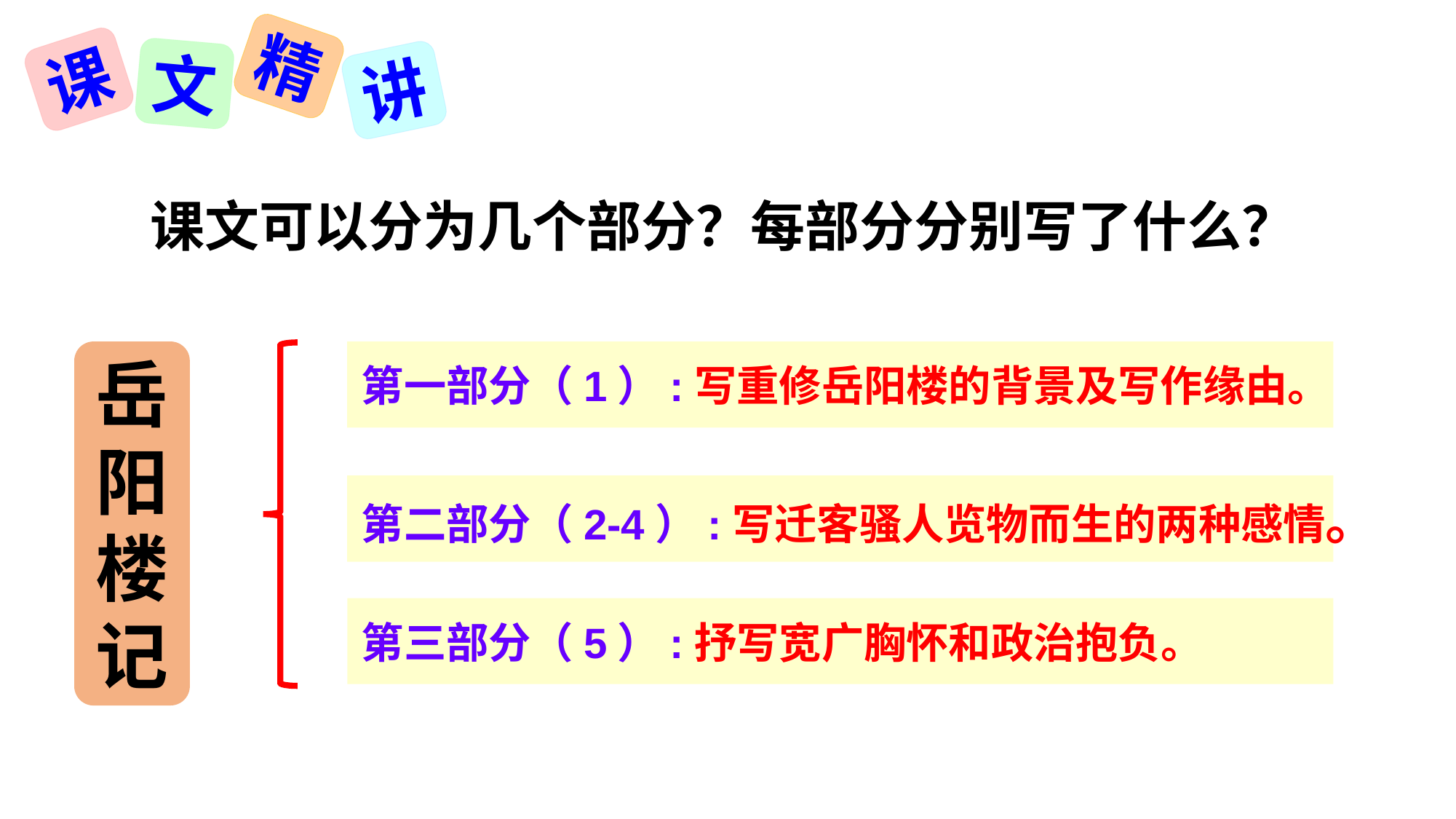

精
课
文
讲
    课文可以分为几个部分？每部分分别写了什么？
岳阳楼记
第一部分（1）:写重修岳阳楼的背景及写作缘由。

第二部分（2-4）:写迁客骚人览物而生的两种感情。
第三部分（5）:抒写宽广胸怀和政治抱负。